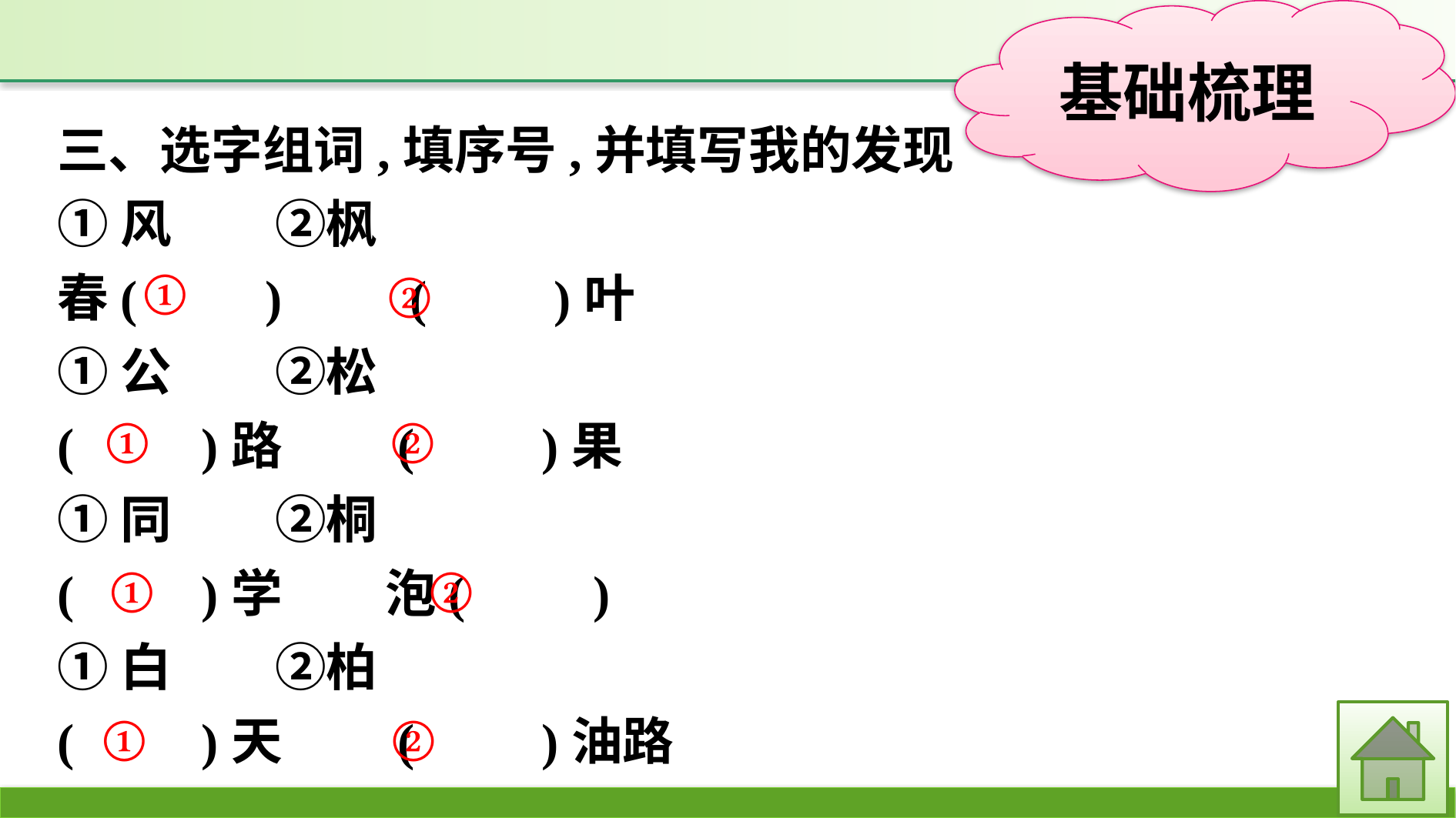

三、选字组词,填序号,并填写我的发现
①风　　②枫
春(　　)　　(　　)叶
①公　　②松
(　　)路　　(　　)果
①同　　②桐
(　　)学　　泡(　　)
①白　　②柏
(　　)天　　(　　)油路
①
②
①
②
①
②
②
①